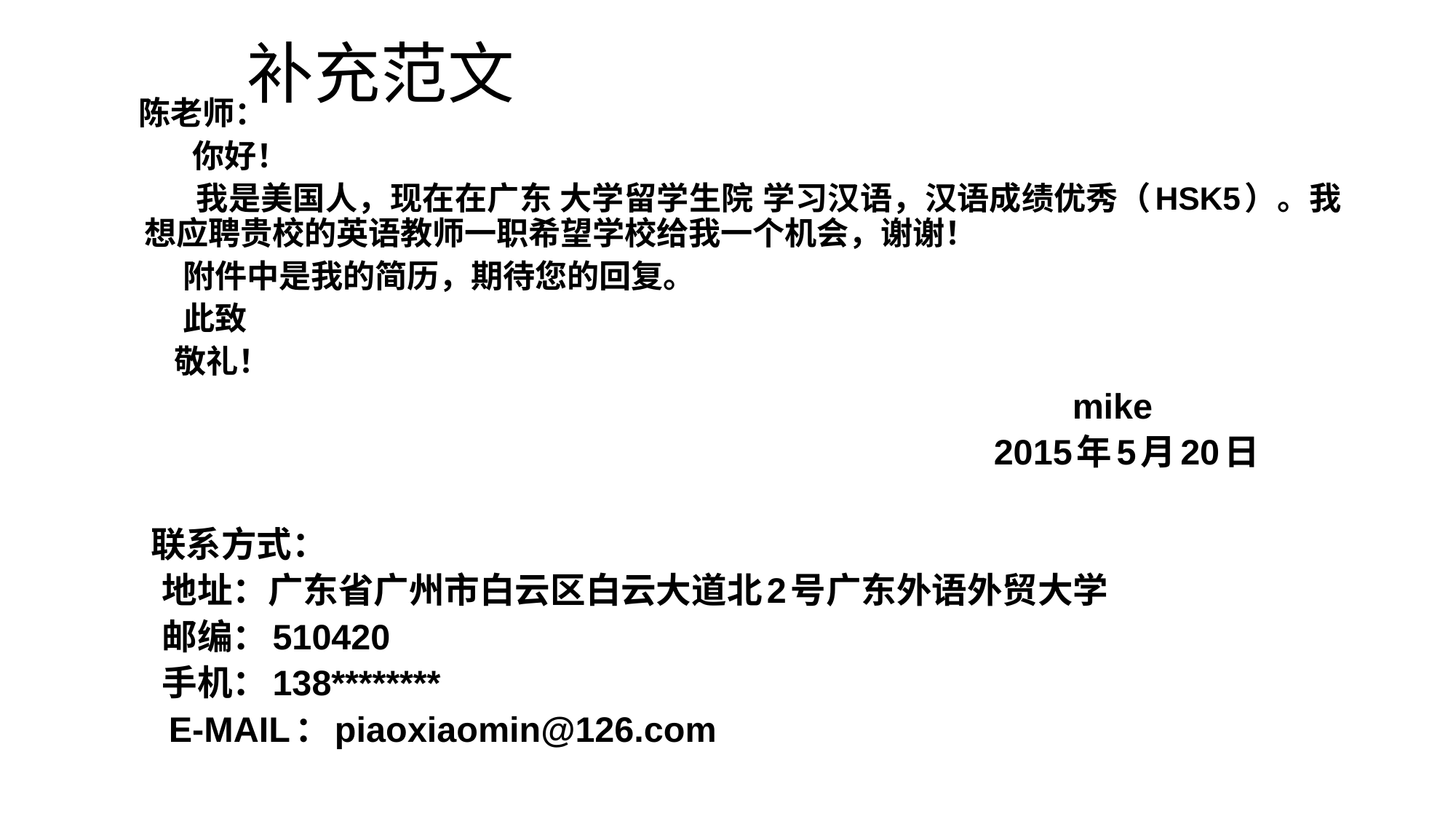

# 补充范文
     陈老师：
           你好！
           我是美国人，现在在广东 大学留学生院 学习汉语，汉语成绩优秀（HSK5）。我想应聘贵校的英语教师一职希望学校给我一个机会，谢谢！
          附件中是我的简历，期待您的回复。
          此致
         敬礼！
                                                                                                    mike
                                                                                            2015年5月20日

       联系方式：
        地址：广东省广州市白云区白云大道北2号广东外语外贸大学
        邮编：510420
        手机：138********
        E-MAIL：piaoxiaomin@126.com